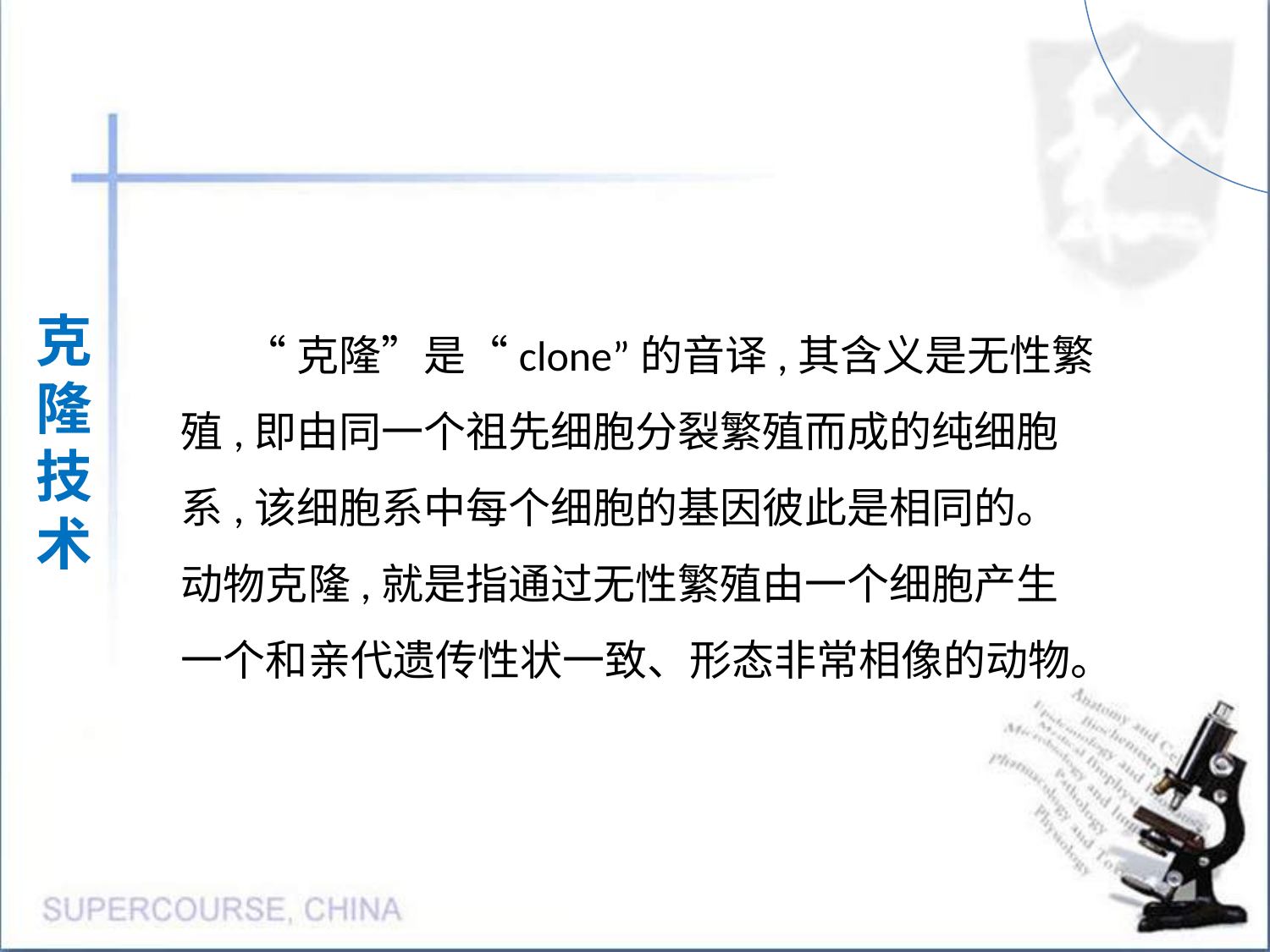

发展

“克隆”是“clone”的音译,其含义是无性繁殖,即由同一个祖先细胞分裂繁殖而成的纯细胞系,该细胞系中每个细胞的基因彼此是相同的。动物克隆,就是指通过无性繁殖由一个细胞产生一个和亲代遗传性状一致、形态非常相像的动物。
克隆
技术